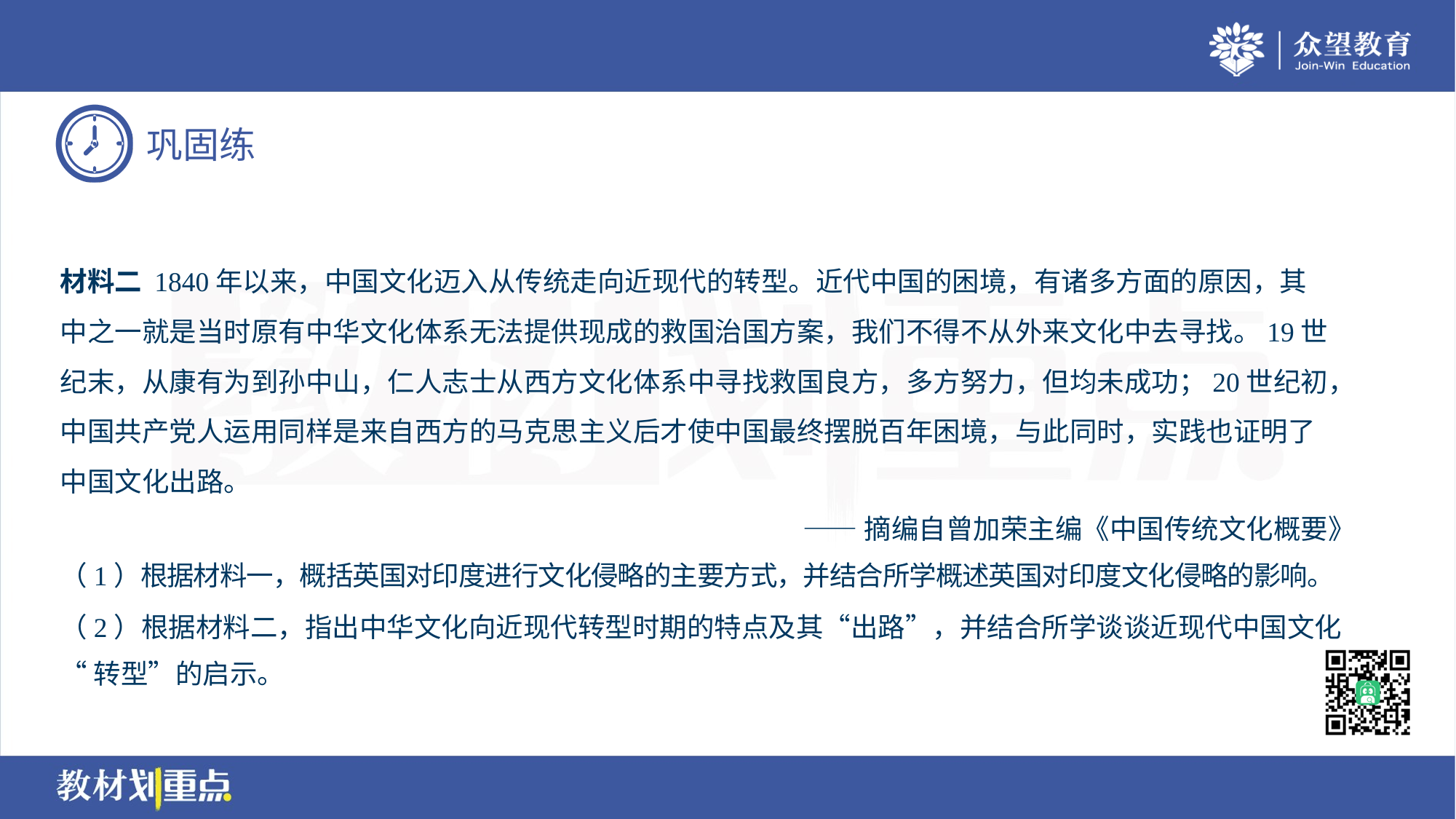

材料二 1840年以来，中国文化迈入从传统走向近现代的转型。近代中国的困境，有诸多方面的原因，其
中之一就是当时原有中华文化体系无法提供现成的救国治国方案，我们不得不从外来文化中去寻找。19世
纪末，从康有为到孙中山，仁人志士从西方文化体系中寻找救国良方，多方努力，但均未成功；20世纪初，
中国共产党人运用同样是来自西方的马克思主义后才使中国最终摆脱百年困境，与此同时，实践也证明了
中国文化出路。
——摘编自曾加荣主编《中国传统文化概要》
（1）根据材料一，概括英国对印度进行文化侵略的主要方式，并结合所学概述英国对印度文化侵略的影响。
（2）根据材料二，指出中华文化向近现代转型时期的特点及其“出路”，并结合所学谈谈近现代中国文化
“转型”的启示。